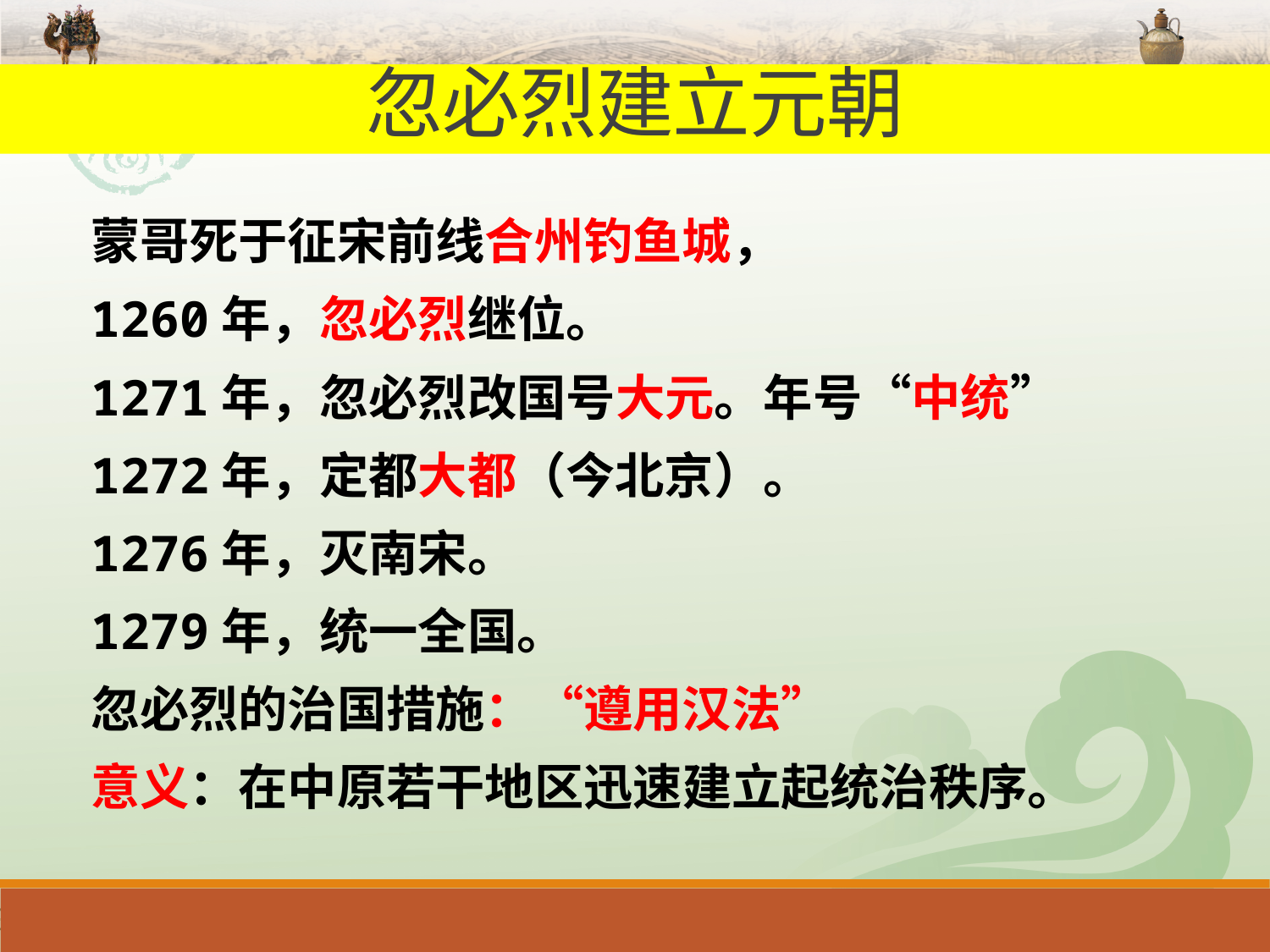

忽必烈建立元朝
蒙哥死于征宋前线合州钓鱼城，
1260年，忽必烈继位。
1271年，忽必烈改国号大元。年号“中统”
1272年，定都大都（今北京）。
1276年，灭南宋。
1279年，统一全国。
忽必烈的治国措施：“遵用汉法”
意义：在中原若干地区迅速建立起统治秩序。